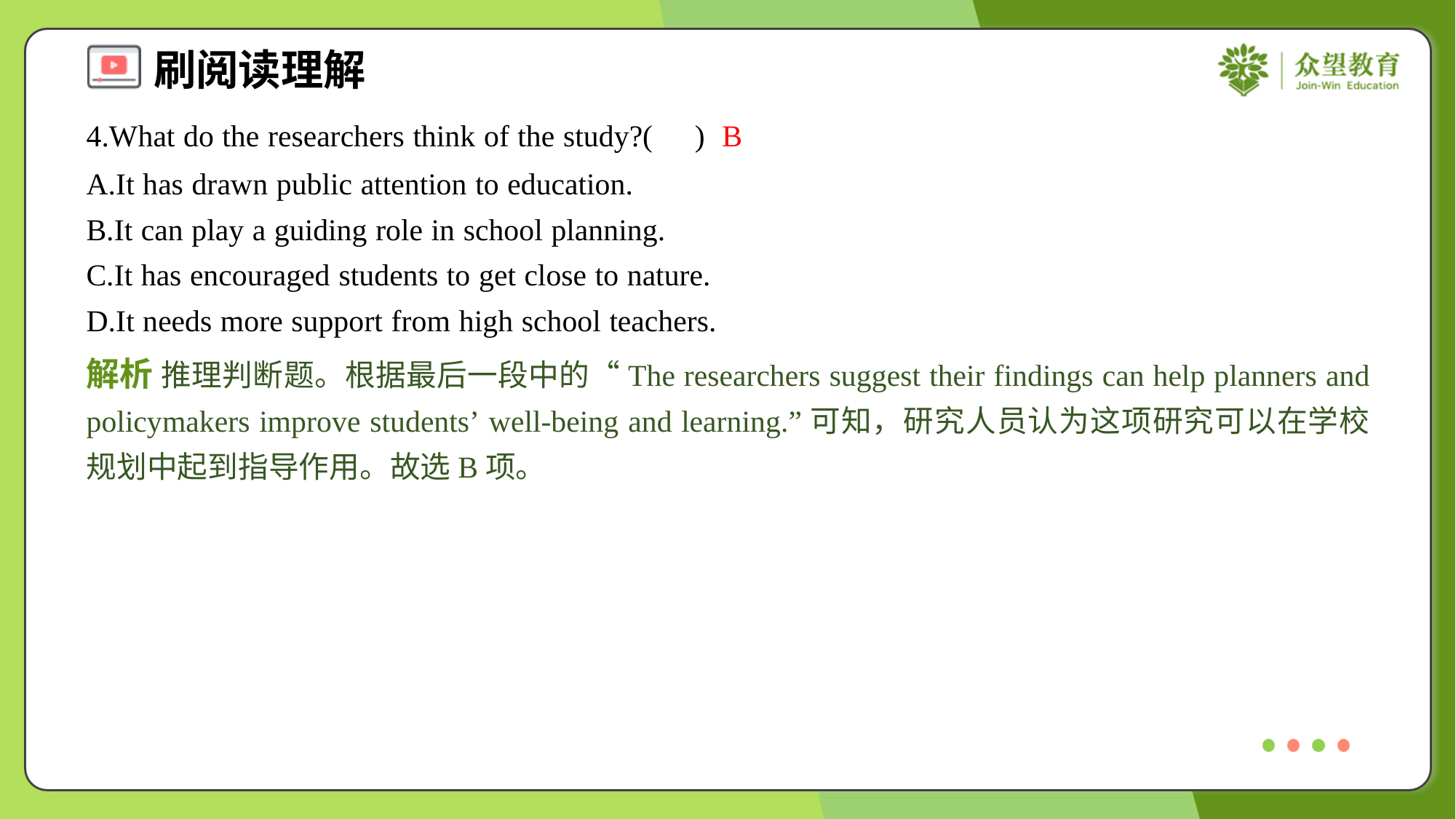

4.What do the researchers think of the study?(     )
B
A.It has drawn public attention to education.
B.It can play a guiding role in school planning.
C.It has encouraged students to get close to nature.
D.It needs more support from high school teachers.
解析 推理判断题。根据最后一段中的“The researchers suggest their findings can help planners and policymakers improve students’ well-being and learning.”可知，研究人员认为这项研究可以在学校规划中起到指导作用。故选B项。